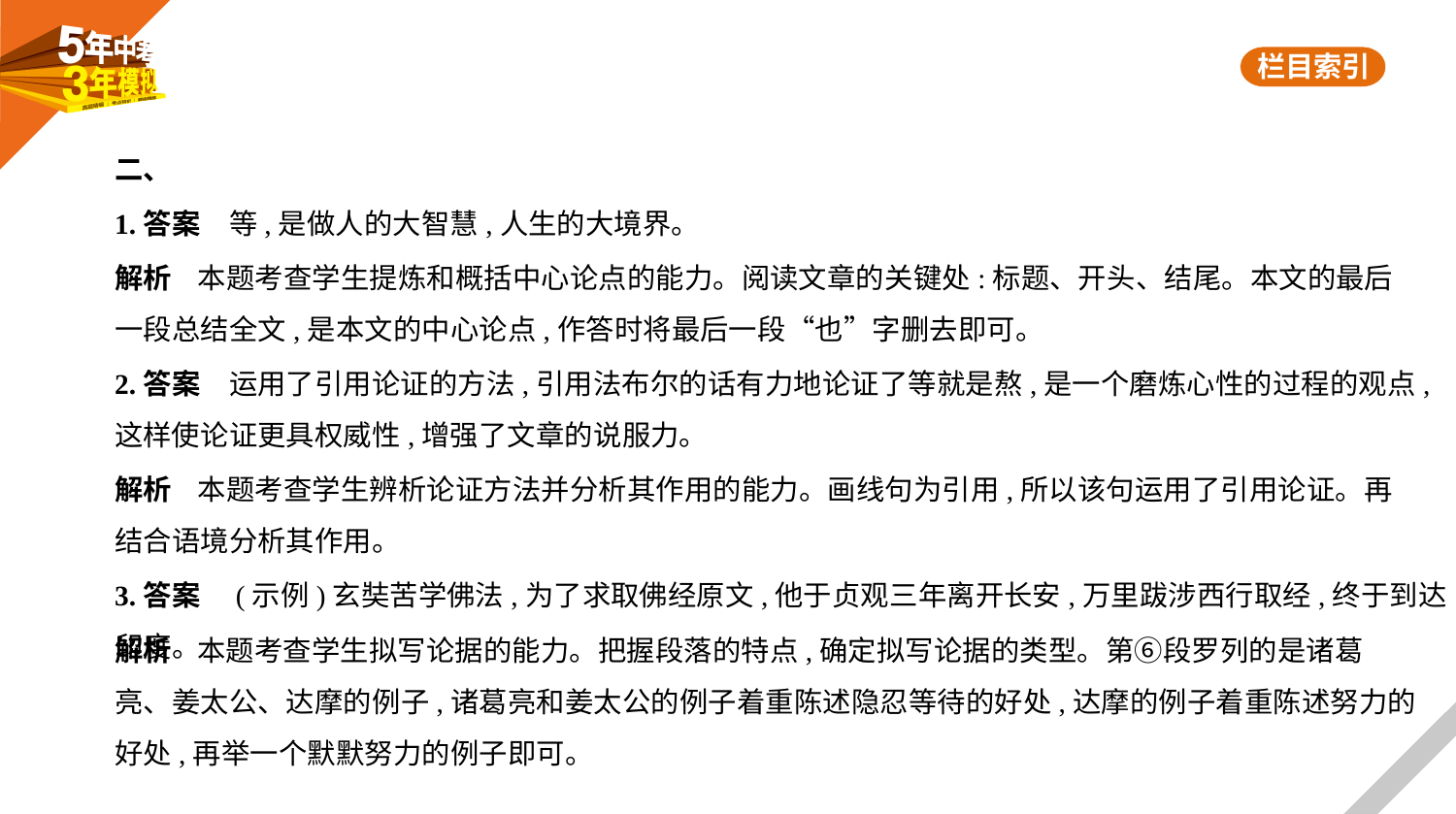

二、
1.答案　等,是做人的大智慧,人生的大境界。
解析    本题考查学生提炼和概括中心论点的能力。阅读文章的关键处:标题、开头、结尾。本文的最后
一段总结全文,是本文的中心论点,作答时将最后一段“也”字删去即可。
2.答案　运用了引用论证的方法,引用法布尔的话有力地论证了等就是熬,是一个磨炼心性的过程的观点,
这样使论证更具权威性,增强了文章的说服力。
解析    本题考查学生辨析论证方法并分析其作用的能力。画线句为引用,所以该句运用了引用论证。再
结合语境分析其作用。
3.答案　(示例)玄奘苦学佛法,为了求取佛经原文,他于贞观三年离开长安,万里跋涉西行取经,终于到达印度。
解析    本题考查学生拟写论据的能力。把握段落的特点,确定拟写论据的类型。第⑥段罗列的是诸葛
亮、姜太公、达摩的例子,诸葛亮和姜太公的例子着重陈述隐忍等待的好处,达摩的例子着重陈述努力的
好处,再举一个默默努力的例子即可。